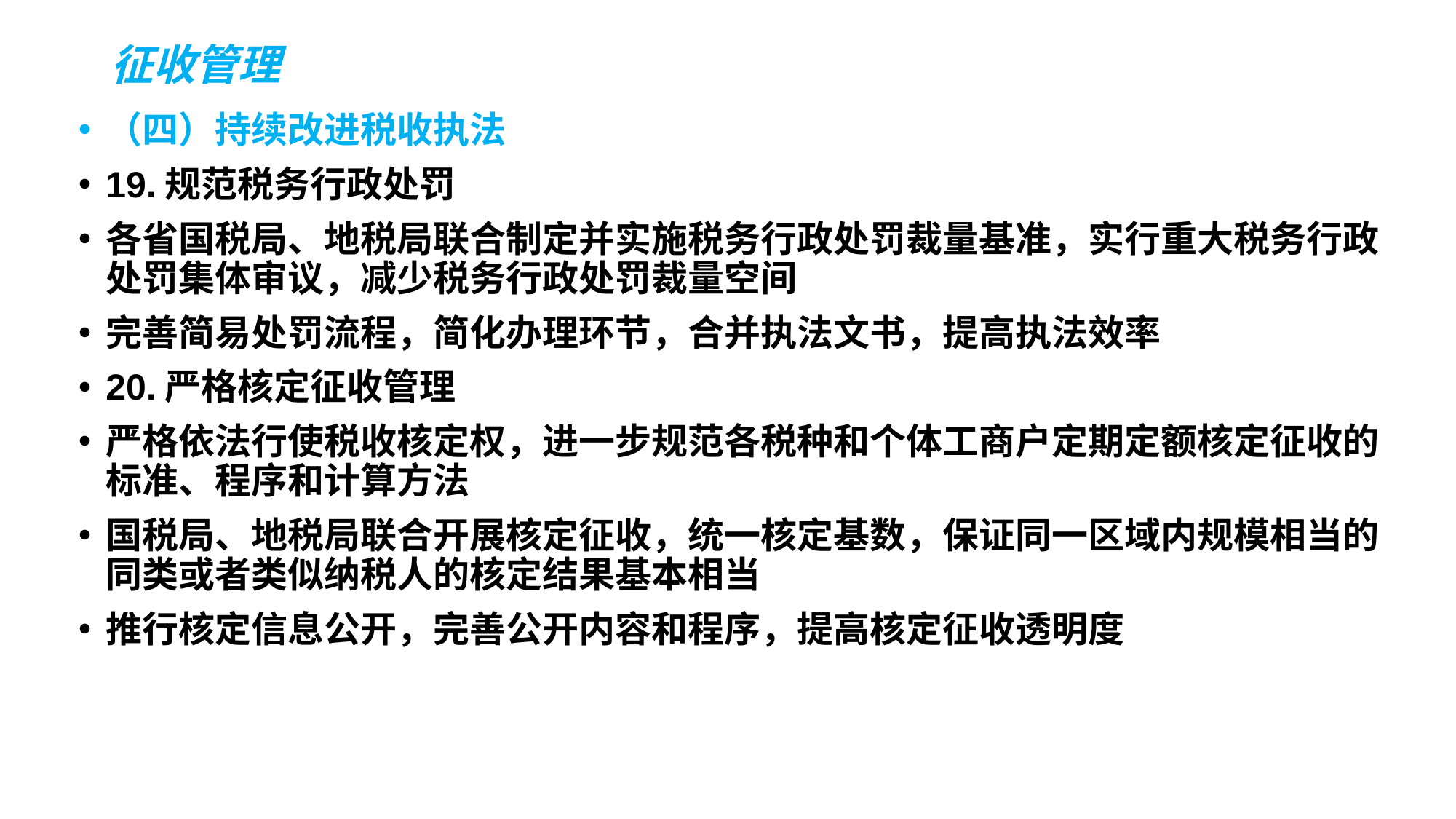

# 征收管理
（四）持续改进税收执法
19.规范税务行政处罚
各省国税局、地税局联合制定并实施税务行政处罚裁量基准，实行重大税务行政处罚集体审议，减少税务行政处罚裁量空间
完善简易处罚流程，简化办理环节，合并执法文书，提高执法效率
20.严格核定征收管理
严格依法行使税收核定权，进一步规范各税种和个体工商户定期定额核定征收的标准、程序和计算方法
国税局、地税局联合开展核定征收，统一核定基数，保证同一区域内规模相当的同类或者类似纳税人的核定结果基本相当
推行核定信息公开，完善公开内容和程序，提高核定征收透明度